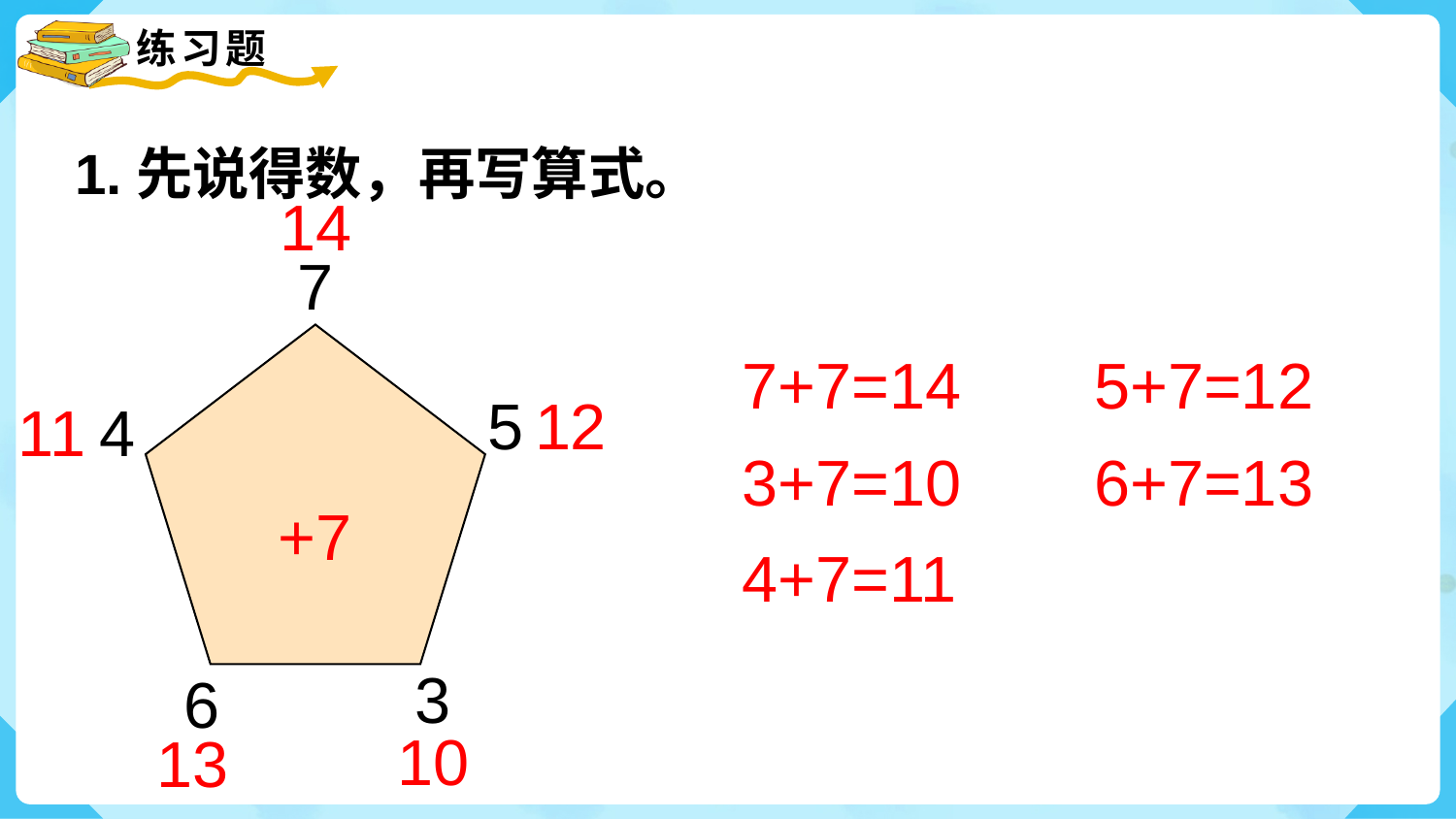

1.先说得数，再写算式。
14
7
+7
7+7=14
5+7=12
5
12
11
4
3+7=10
6+7=13
4+7=11
3
6
10
13